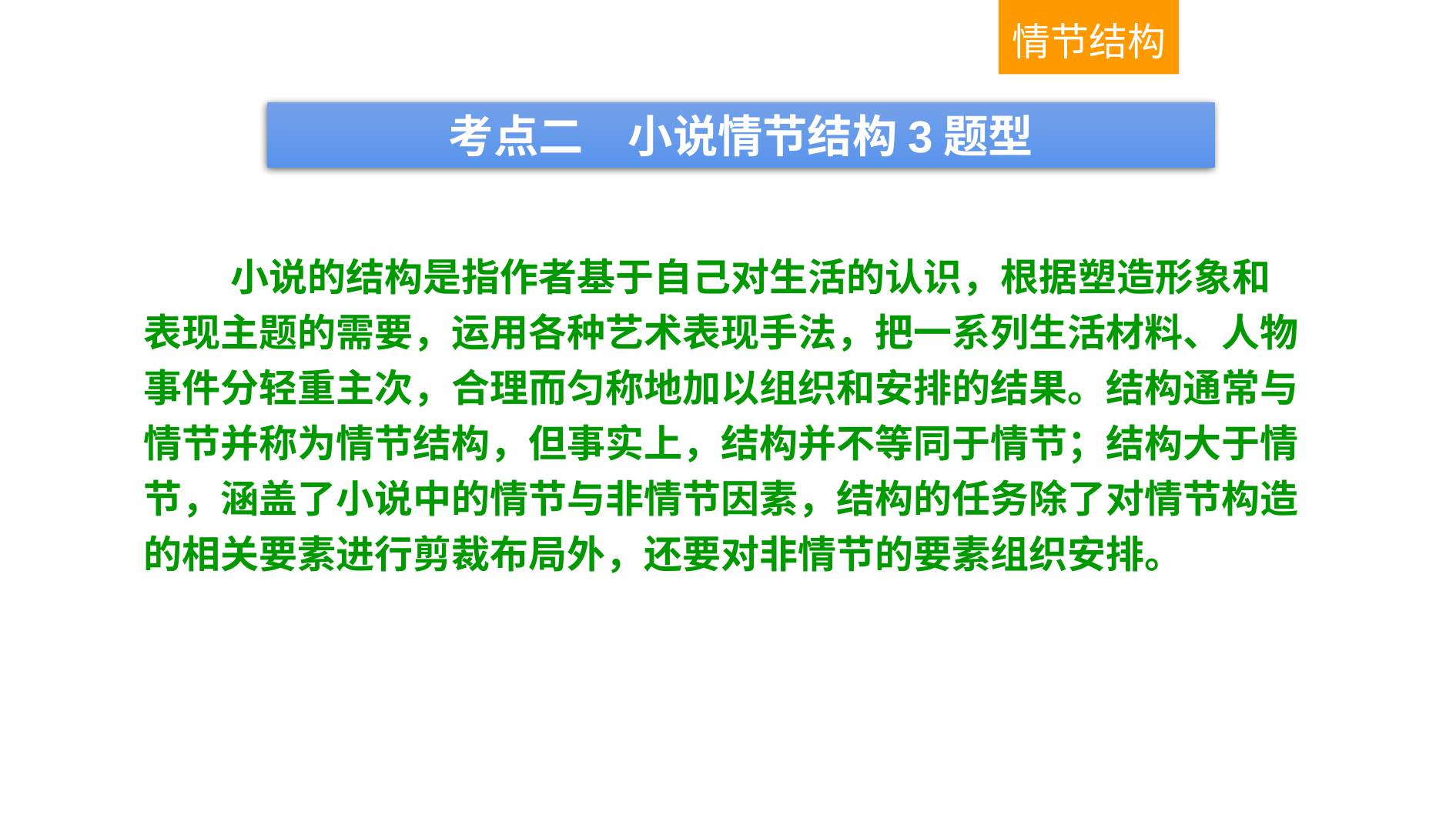

情节结构
考点二　小说情节结构3题型
         小说的结构是指作者基于自己对生活的认识，根据塑造形象和表现主题的需要，运用各种艺术表现手法，把一系列生活材料、人物事件分轻重主次，合理而匀称地加以组织和安排的结果。结构通常与情节并称为情节结构，但事实上，结构并不等同于情节；结构大于情节，涵盖了小说中的情节与非情节因素，结构的任务除了对情节构造的相关要素进行剪裁布局外，还要对非情节的要素组织安排。